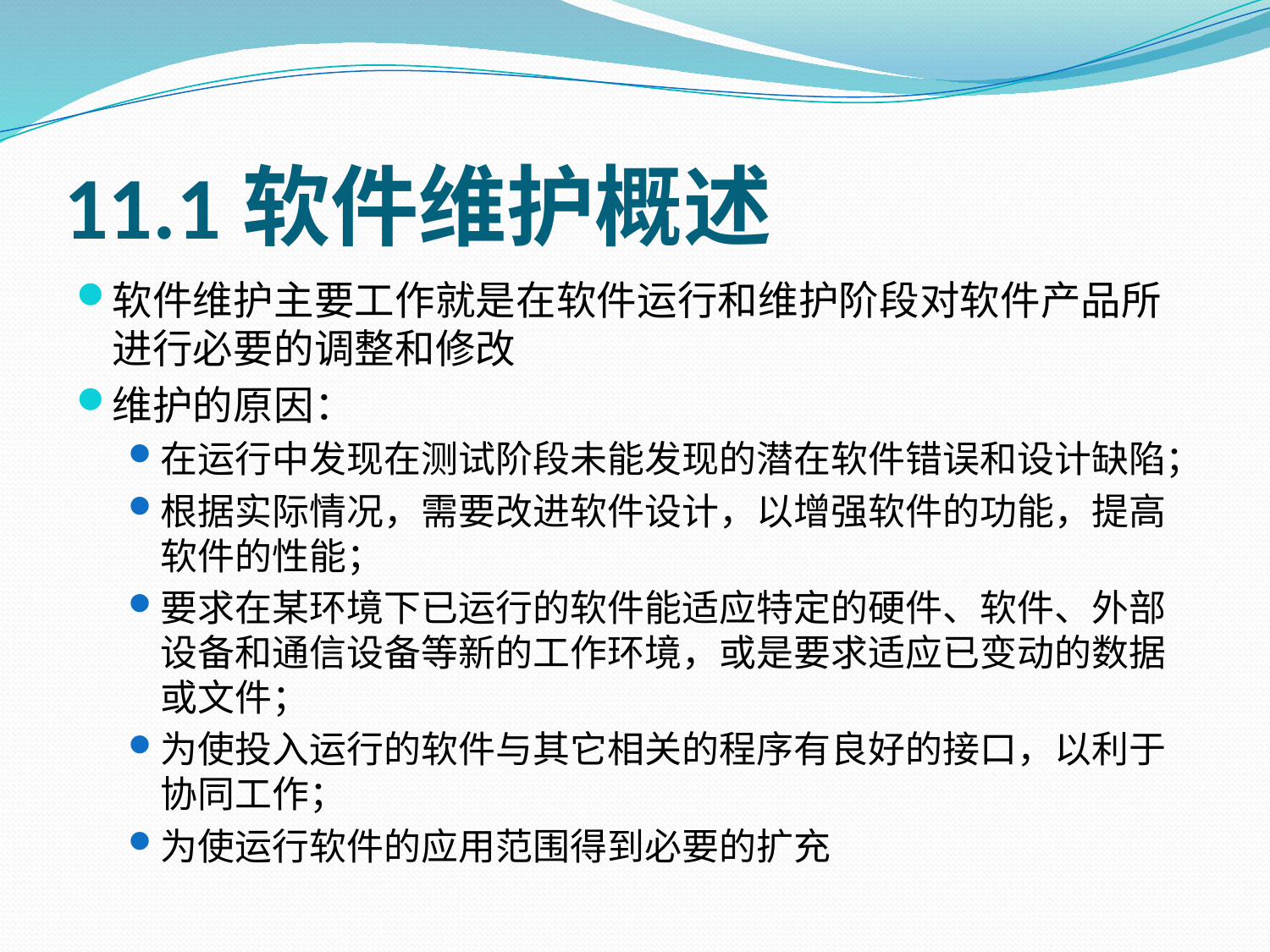

# 11.1软件维护概述
软件维护主要工作就是在软件运行和维护阶段对软件产品所进行必要的调整和修改
维护的原因：
在运行中发现在测试阶段未能发现的潜在软件错误和设计缺陷；
根据实际情况，需要改进软件设计，以增强软件的功能，提高软件的性能；
要求在某环境下已运行的软件能适应特定的硬件、软件、外部设备和通信设备等新的工作环境，或是要求适应已变动的数据或文件；
为使投入运行的软件与其它相关的程序有良好的接口，以利于协同工作；
为使运行软件的应用范围得到必要的扩充